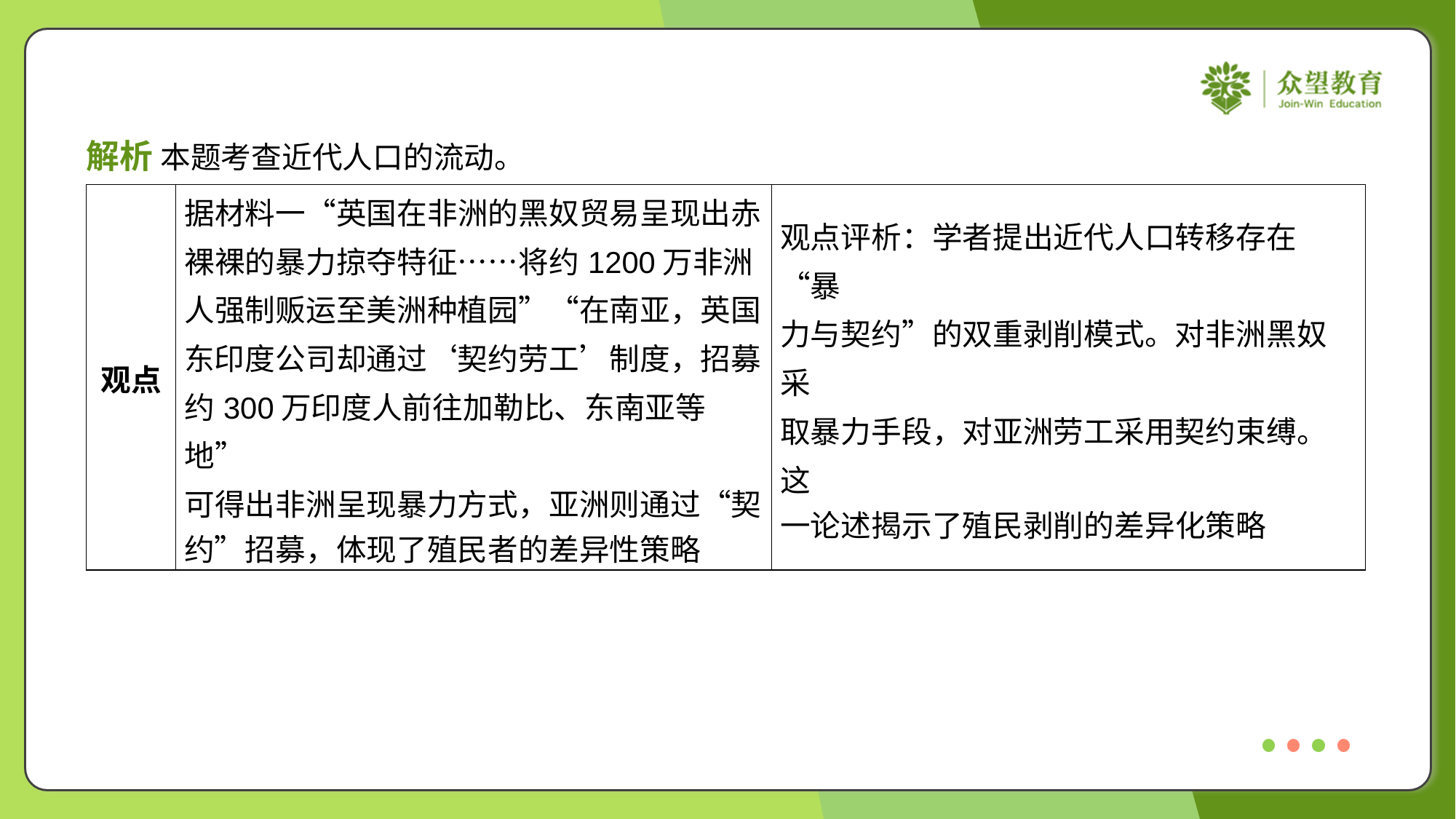

解析 本题考查近代人口的流动。
| 观点 | 据材料一“英国在非洲的黑奴贸易呈现出赤 裸裸的暴力掠夺特征……将约1200万非洲 人强制贩运至美洲种植园”“在南亚，英国 东印度公司却通过‘契约劳工’制度，招募 约300万印度人前往加勒比、东南亚等地” 可得出非洲呈现暴力方式，亚洲则通过“契 约”招募，体现了殖民者的差异性策略 | 观点评析：学者提出近代人口转移存在“暴 力与契约”的双重剥削模式。对非洲黑奴采 取暴力手段，对亚洲劳工采用契约束缚。这 一论述揭示了殖民剥削的差异化策略 |
| --- | --- | --- |